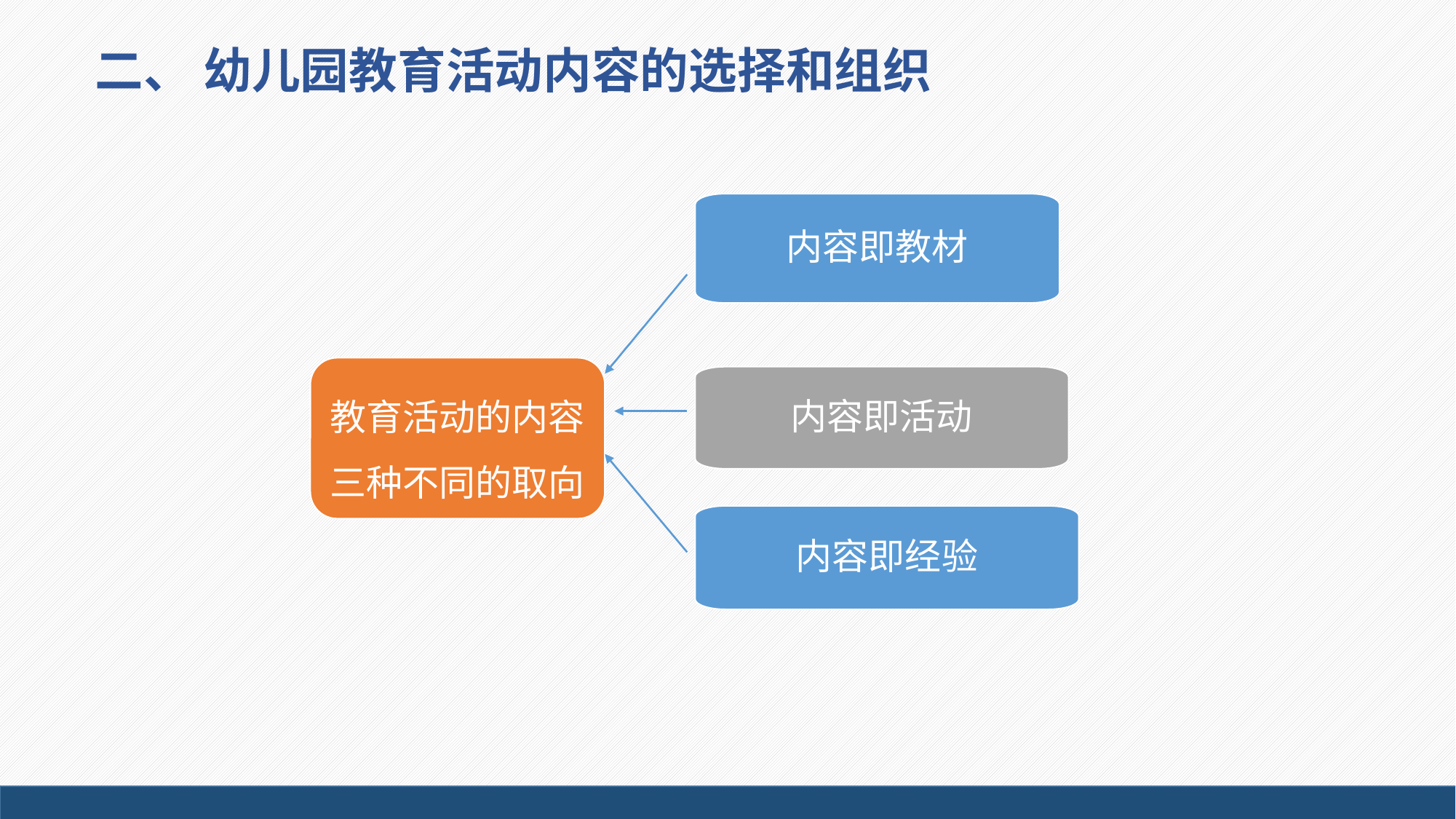

# 二、 幼儿园教育活动内容的选择和组织
内容即教材
教育活动的内容
三种不同的取向
内容即活动
内容即经验